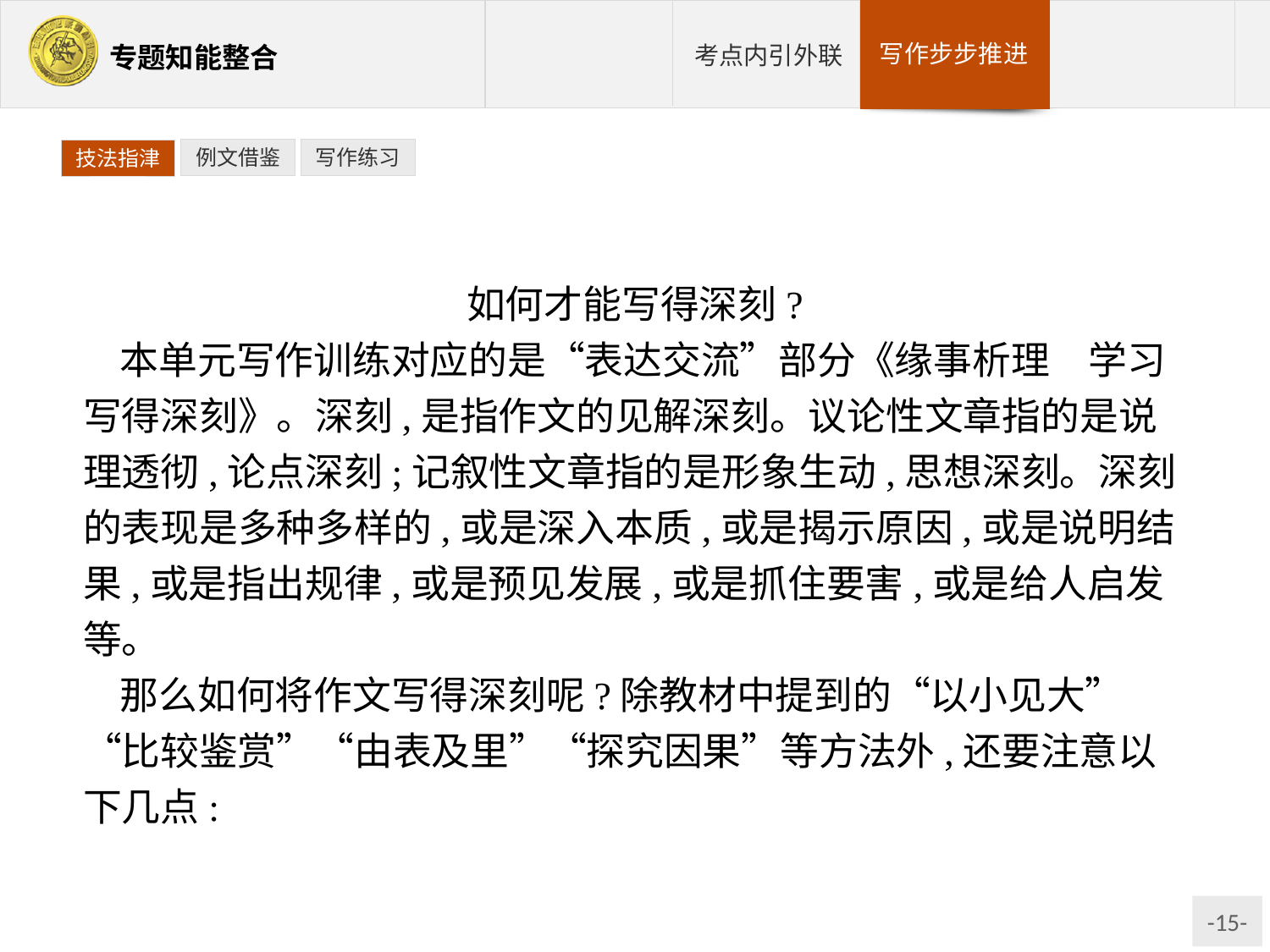

例文借鉴
写作练习
技法指津
如何才能写得深刻?
本单元写作训练对应的是“表达交流”部分《缘事析理　学习写得深刻》。深刻,是指作文的见解深刻。议论性文章指的是说理透彻,论点深刻;记叙性文章指的是形象生动,思想深刻。深刻的表现是多种多样的,或是深入本质,或是揭示原因,或是说明结果,或是指出规律,或是预见发展,或是抓住要害,或是给人启发等。
那么如何将作文写得深刻呢?除教材中提到的“以小见大”“比较鉴赏”“由表及里”“探究因果”等方法外,还要注意以下几点: